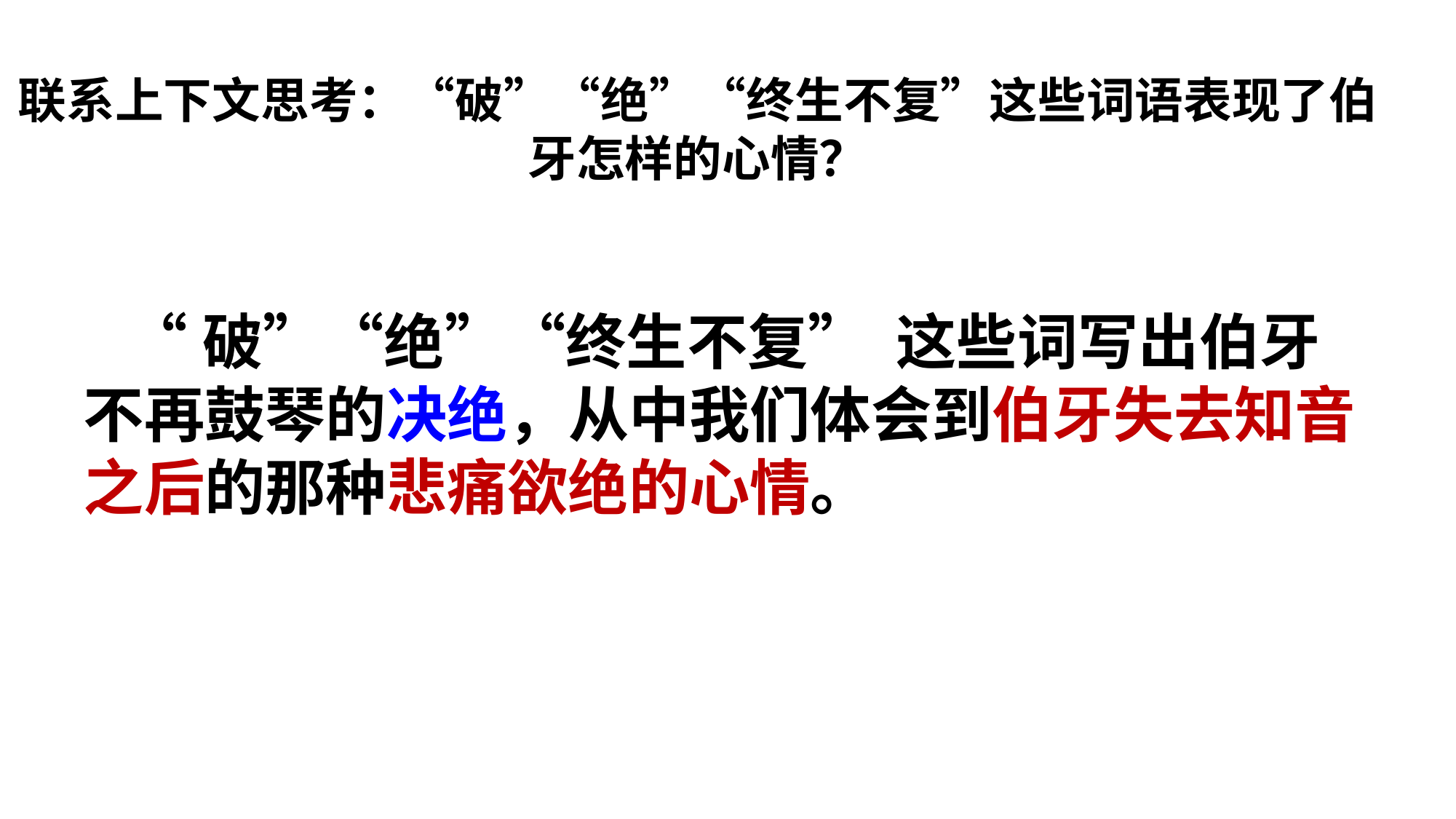

# 联系上下文思考：“破”“绝”“终生不复”这些词语表现了伯牙怎样的心情？
    “破”“绝”“终生不复”  这些词写出伯牙不再鼓琴的决绝，从中我们体会到伯牙失去知音之后的那种悲痛欲绝的心情。